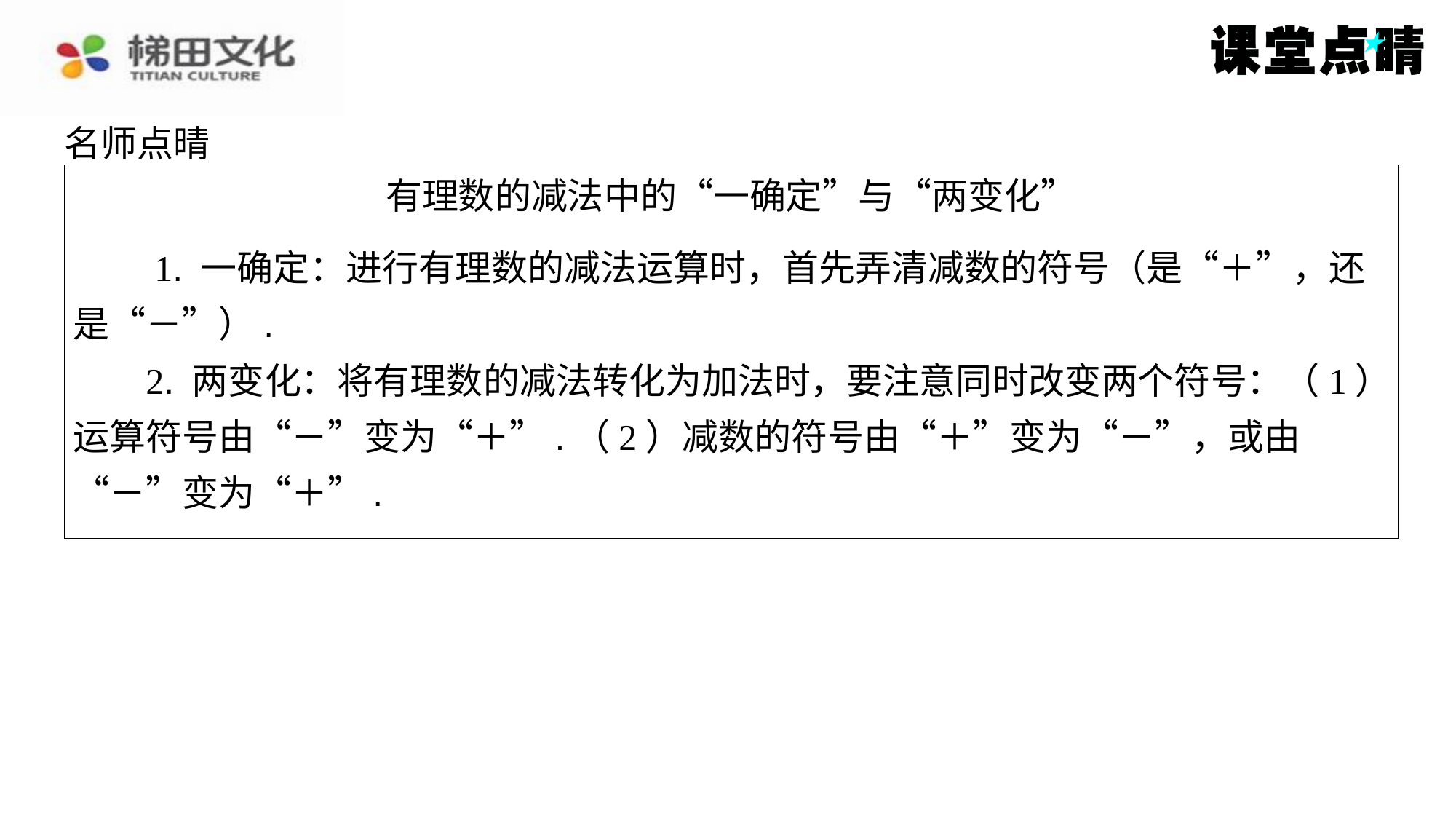

名师点晴
有理数的减法中的“一确定”与“两变化”
　　1. 一确定：进行有理数的减法运算时，首先弄清减数的符号（是“＋”，还
是“－”）.
2. 两变化：将有理数的减法转化为加法时，要注意同时改变两个符号：（1）
运算符号由“－”变为“＋”.（2）减数的符号由“＋”变为“－”，或由
“－”变为“＋”.